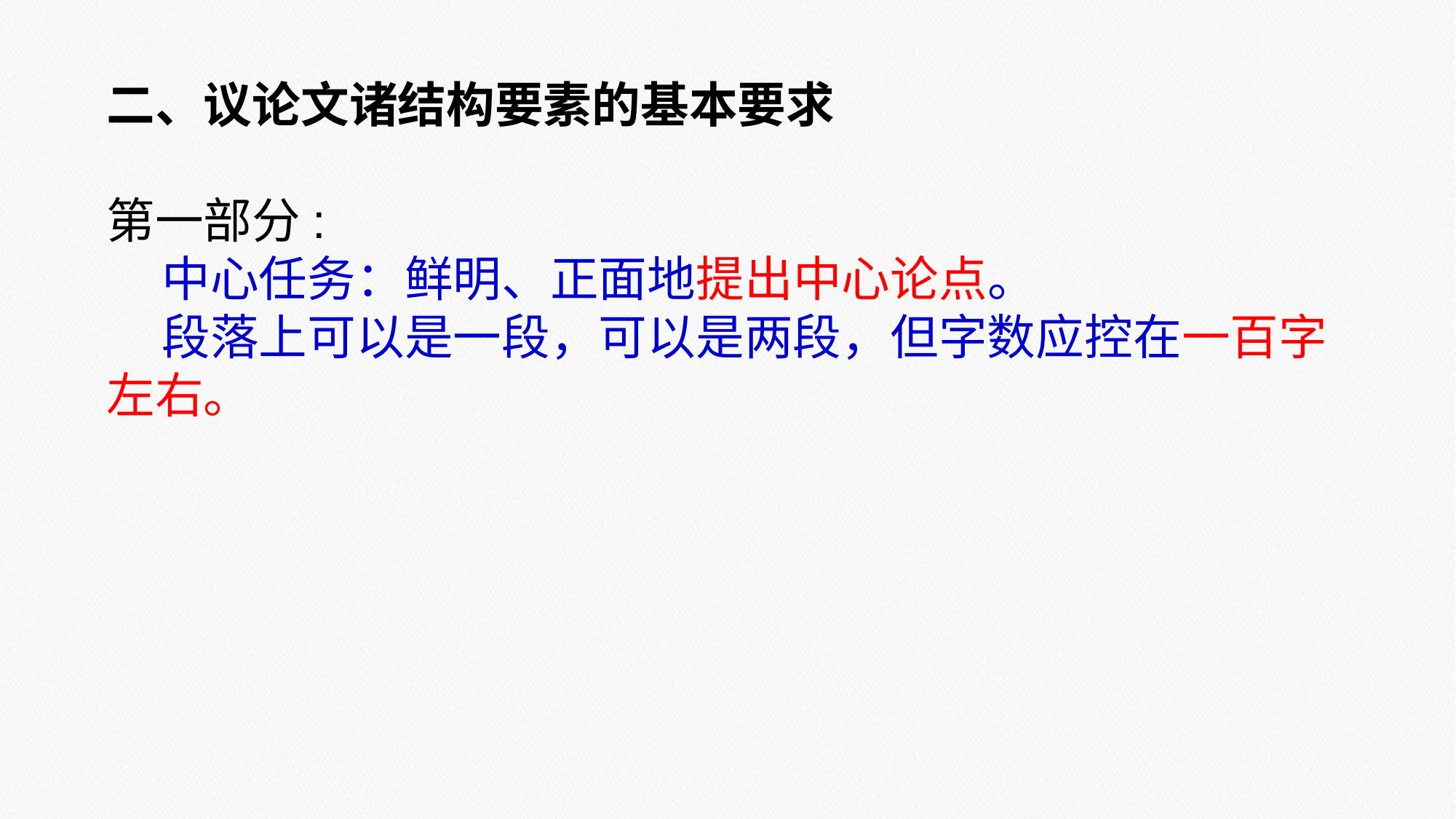

二、议论文诸结构要素的基本要求

第一部分:
    中心任务：鲜明、正面地提出中心论点。
    段落上可以是一段，可以是两段，但字数应控在一百字左右。